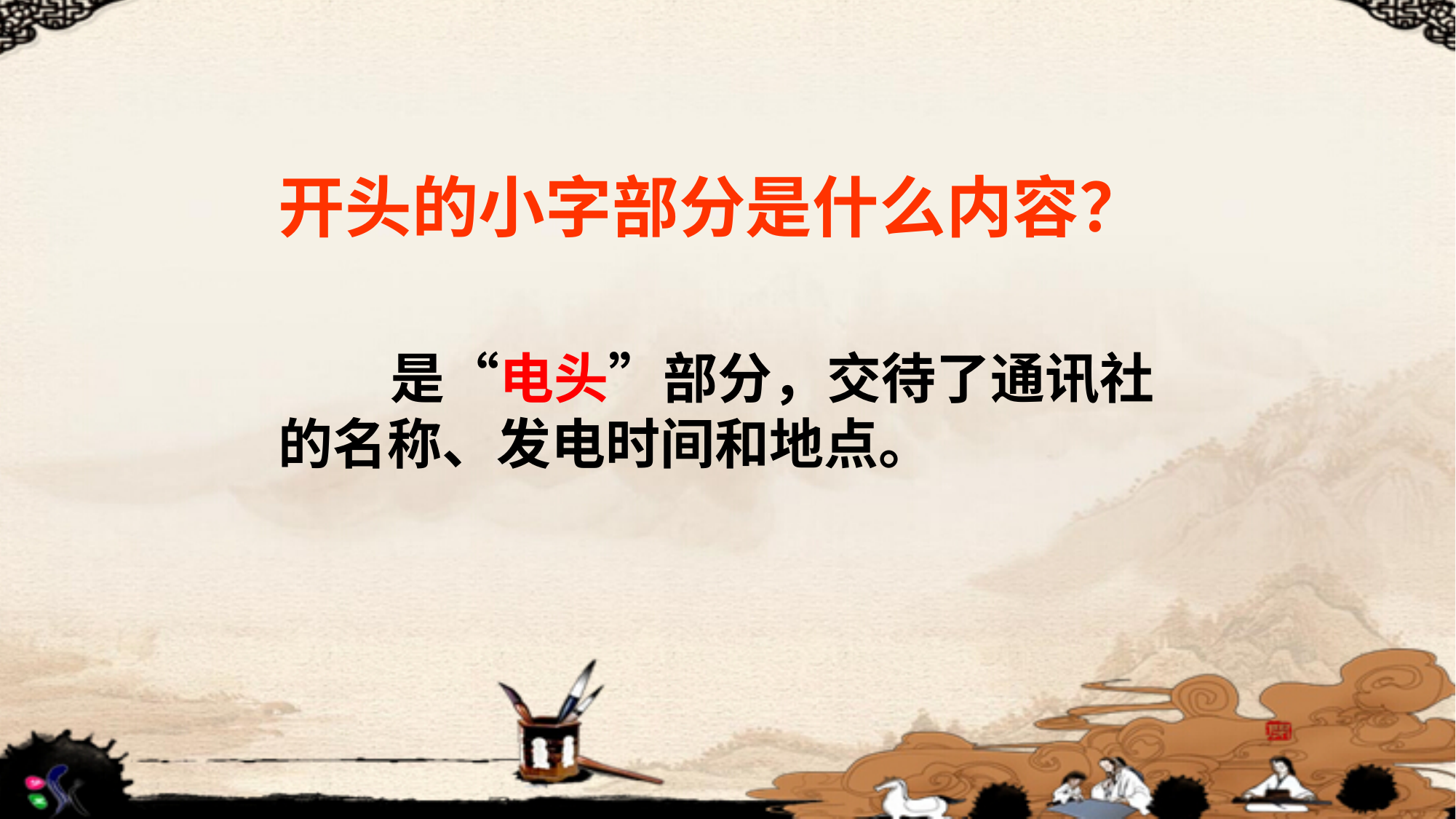

开头的小字部分是什么内容？
        是“电头”部分，交待了通讯社的名称、发电时间和地点。